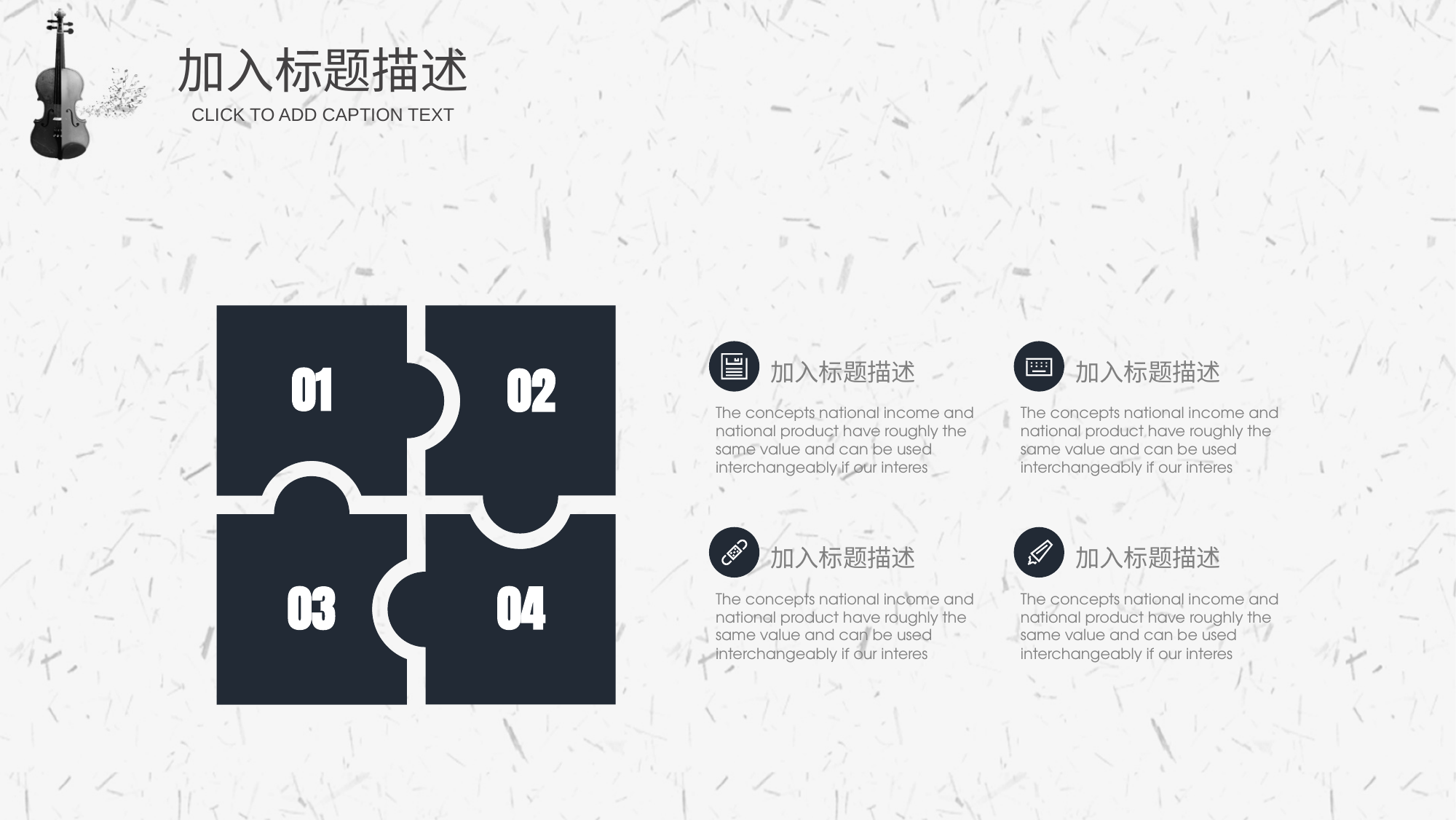

加入标题描述
CLICK TO ADD CAPTION TEXT

01
02

03
04

加入标题描述
The concepts national income and national product have roughly the same value and can be used interchangeably if our interes

加入标题描述

The concepts national income and national product have roughly the same value and can be used interchangeably if our interes

加入标题描述

The concepts national income and national product have roughly the same value and can be used interchangeably if our interes

加入标题描述

The concepts national income and national product have roughly the same value and can be used interchangeably if our interes